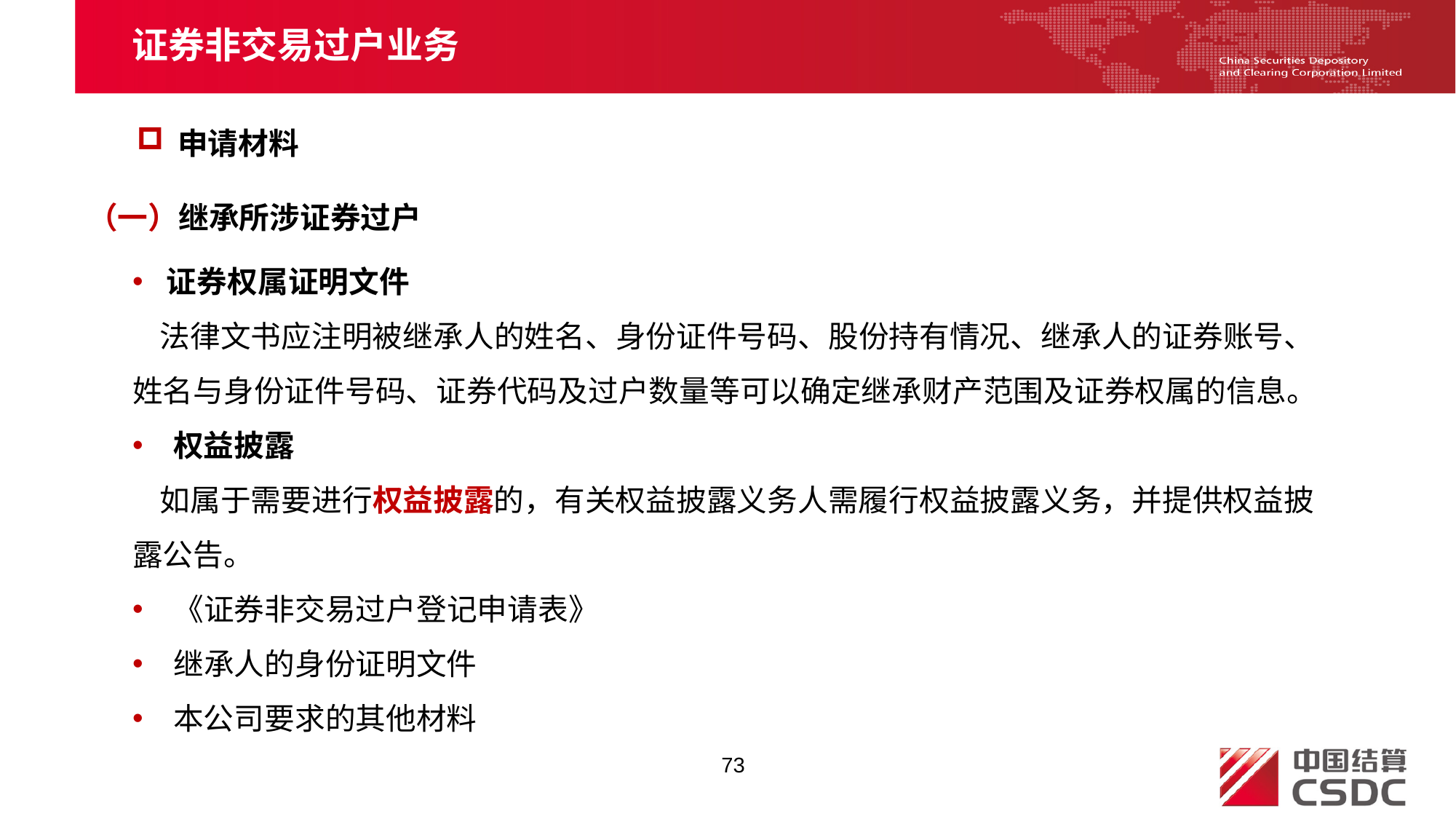

证券非交易过户业务
申请材料
（一）继承所涉证券过户
证券权属证明文件
   法律文书应注明被继承人的姓名、身份证件号码、股份持有情况、继承人的证券账号、姓名与身份证件号码、证券代码及过户数量等可以确定继承财产范围及证券权属的信息。
权益披露
   如属于需要进行权益披露的，有关权益披露义务人需履行权益披露义务，并提供权益披露公告。
《证券非交易过户登记申请表》
继承人的身份证明文件
本公司要求的其他材料
73